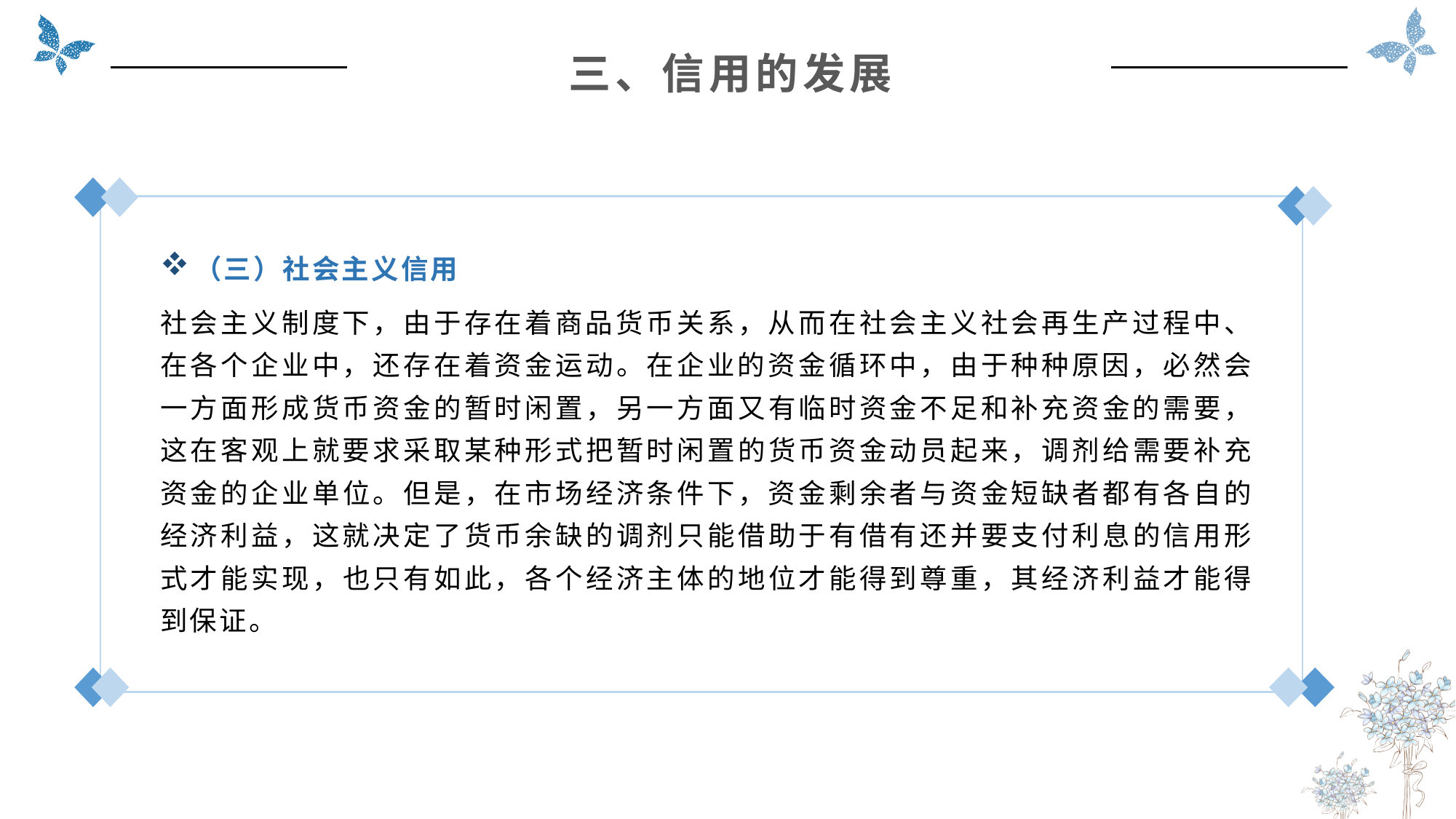

三、信用的发展

（三）社会主义信用
社会主义制度下，由于存在着商品货币关系，从而在社会主义社会再生产过程中、在各个企业中，还存在着资金运动。在企业的资金循环中，由于种种原因，必然会一方面形成货币资金的暂时闲置，另一方面又有临时资金不足和补充资金的需要，这在客观上就要求采取某种形式把暂时闲置的货币资金动员起来，调剂给需要补充资金的企业单位。但是，在市场经济条件下，资金剩余者与资金短缺者都有各自的经济利益，这就决定了货币余缺的调剂只能借助于有借有还并要支付利息的信用形式才能实现，也只有如此，各个经济主体的地位才能得到尊重，其经济利益才能得到保证。